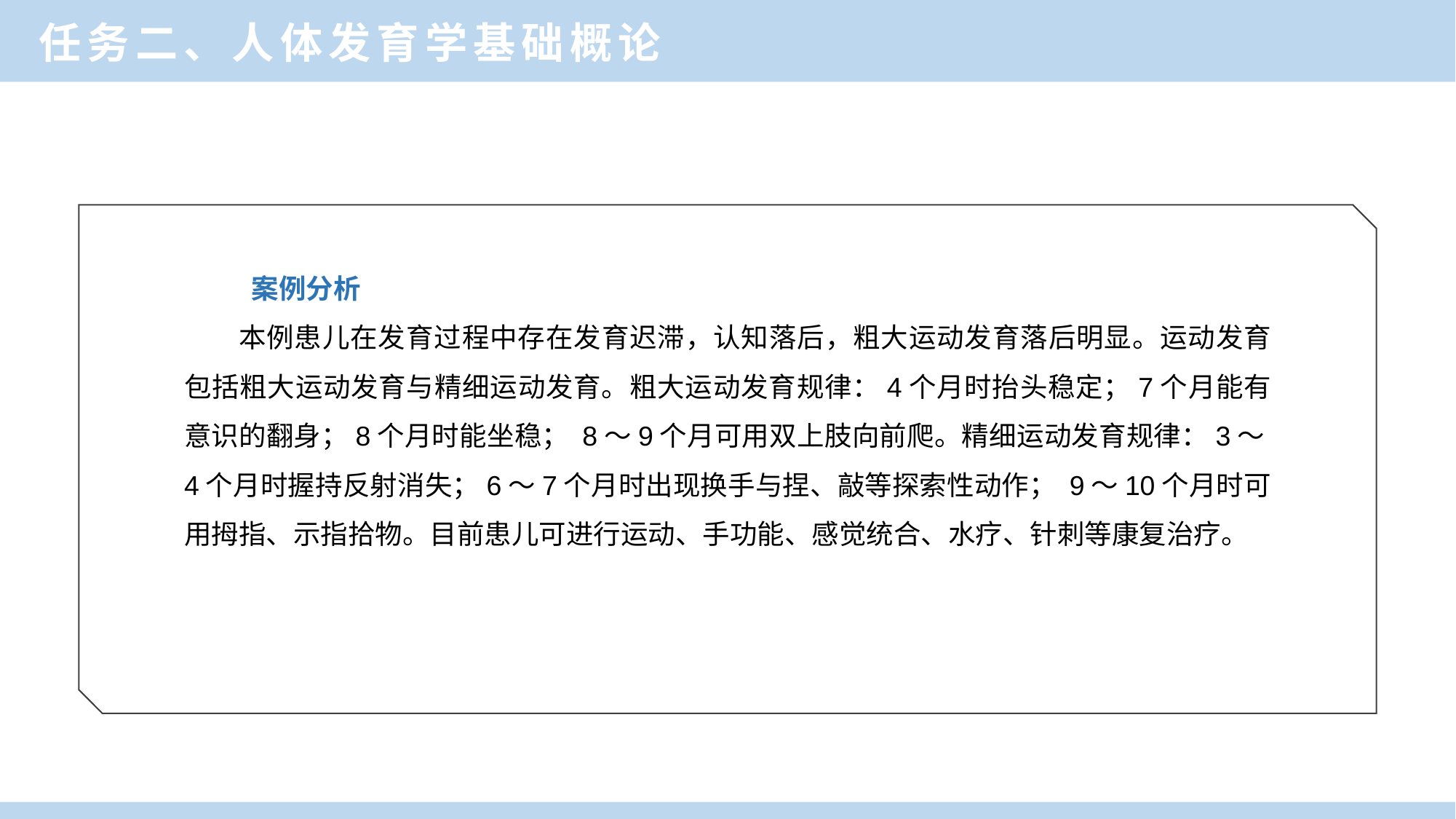

任务二、人体发育学基础概论

 案例分析
本例患儿在发育过程中存在发育迟滞，认知落后，粗大运动发育落后明显。运动发育包括粗大运动发育与精细运动发育。粗大运动发育规律：4个月时抬头稳定；7个月能有意识的翻身；8个月时能坐稳； 8～9个月可用双上肢向前爬。精细运动发育规律：3～4个月时握持反射消失；6～7个月时出现换手与捏、敲等探索性动作； 9～10个月时可用拇指、示指拾物。目前患儿可进行运动、手功能、感觉统合、水疗、针刺等康复治疗。